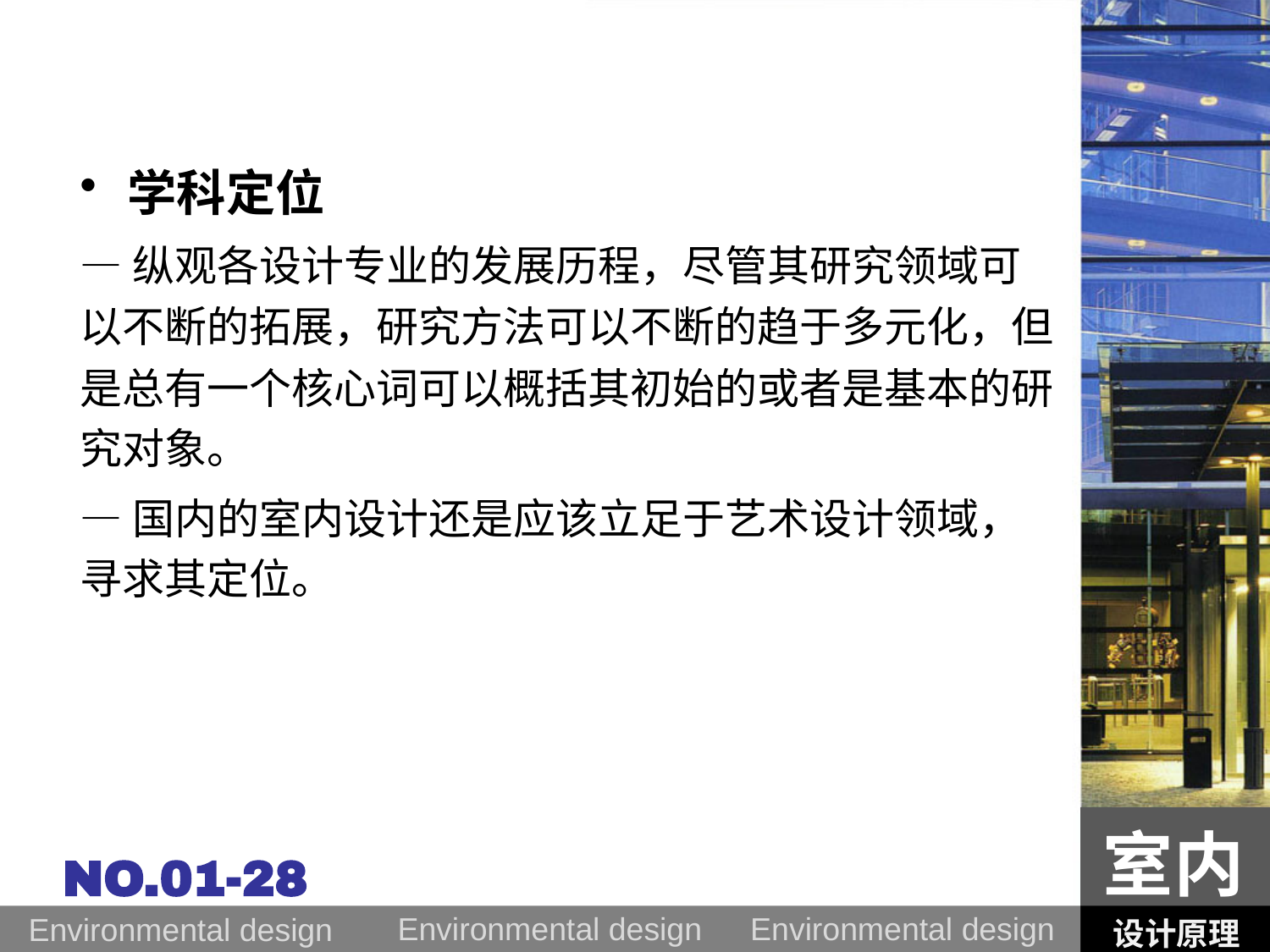

学科定位
—纵观各设计专业的发展历程，尽管其研究领域可以不断的拓展，研究方法可以不断的趋于多元化，但是总有一个核心词可以概括其初始的或者是基本的研究对象。
—国内的室内设计还是应该立足于艺术设计领域，寻求其定位。
室内

NO.01-28
设计原理
Environmental design
Environmental design
Environmental design